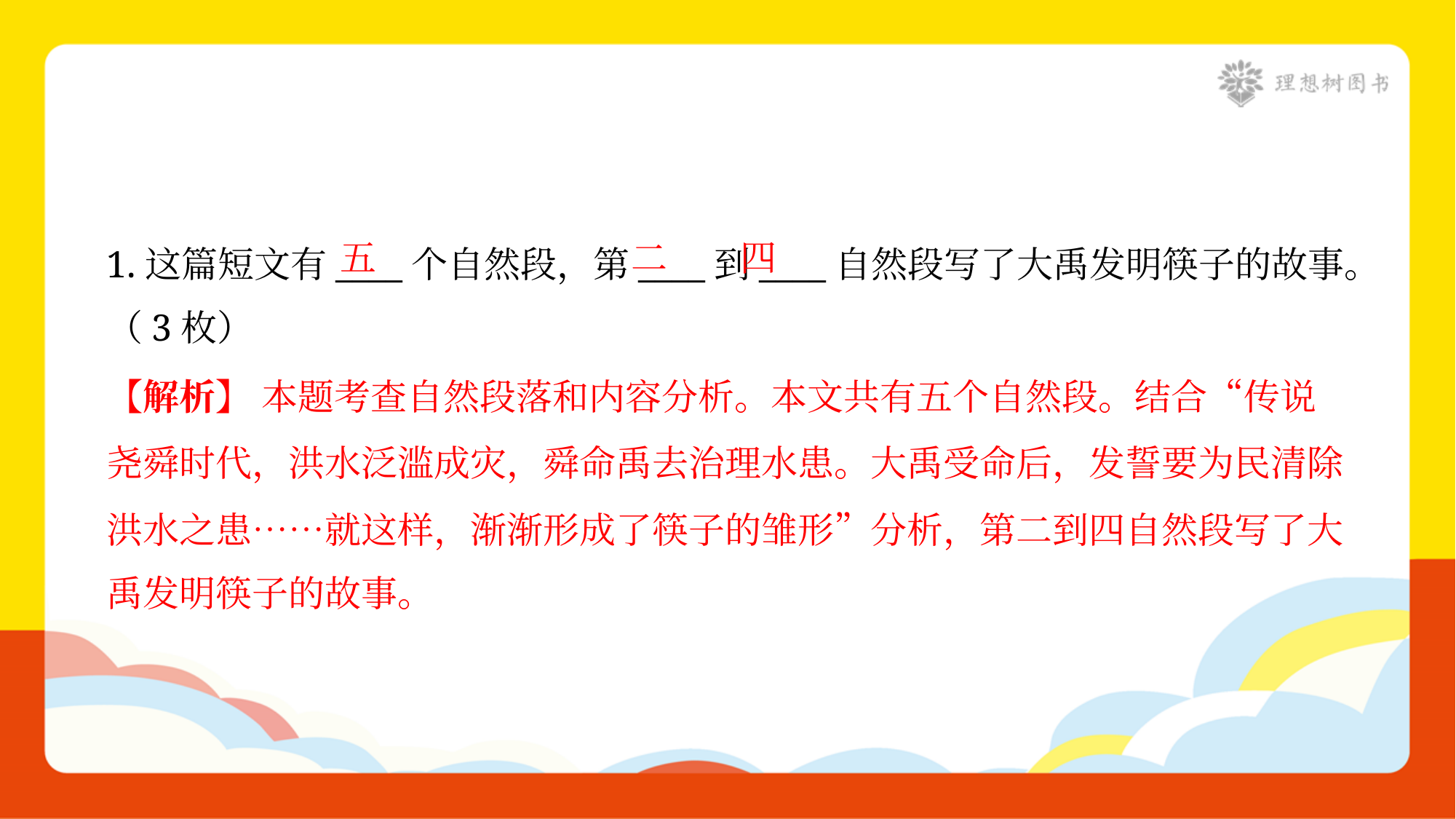

五
二
四
1.这篇短文有____个自然段，第____到____自然段写了大禹发明筷子的故事。
（3枚）
【解析】 本题考查自然段落和内容分析。本文共有五个自然段。结合“传说
尧舜时代，洪水泛滥成灾，舜命禹去治理水患。大禹受命后，发誓要为民清除
洪水之患……就这样，渐渐形成了筷子的雏形”分析，第二到四自然段写了大
禹发明筷子的故事。